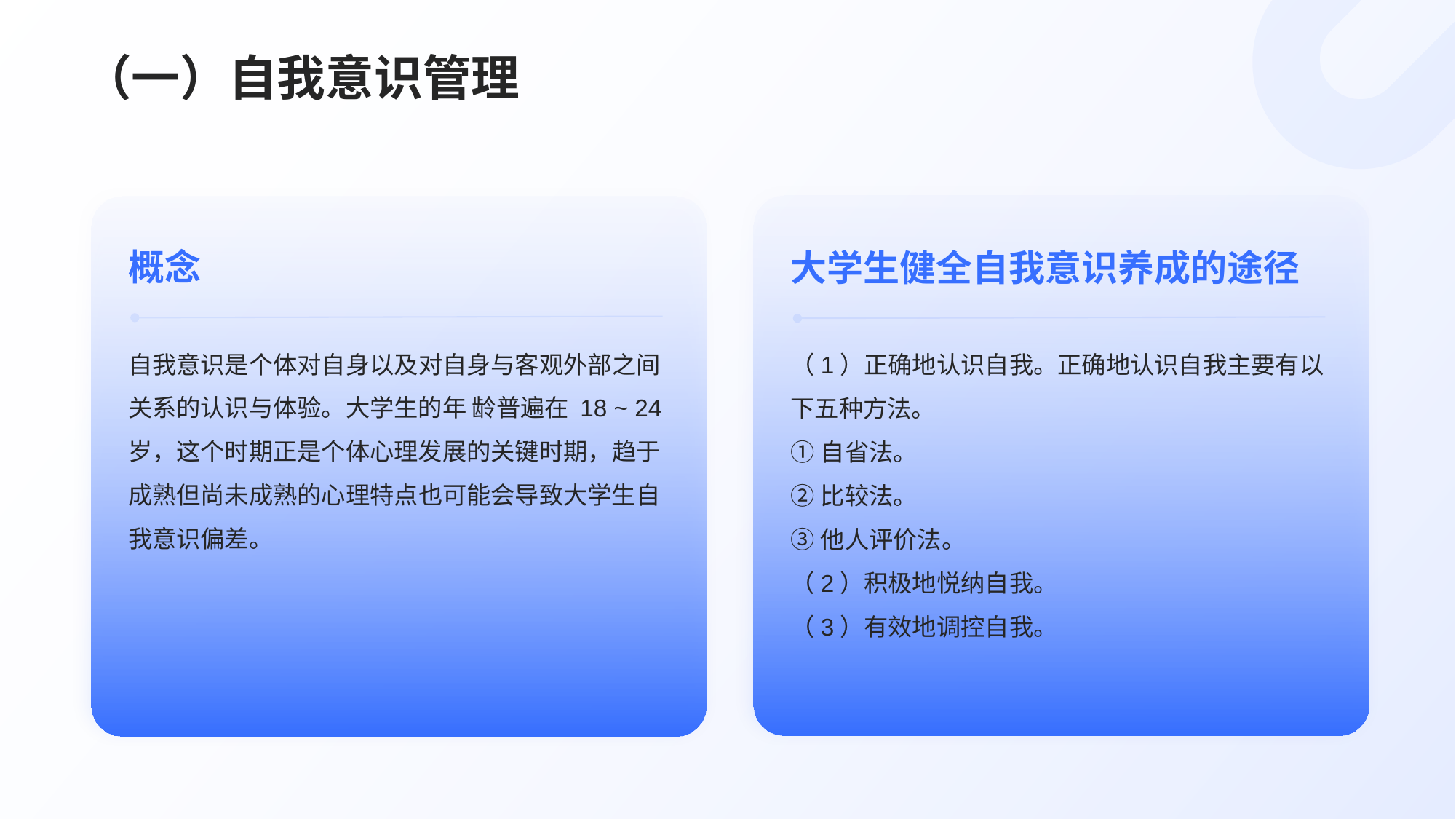

# （一）自我意识管理

概念
大学生健全自我意识养成的途径
自我意识是个体对自身以及对自身与客观外部之间关系的认识与体验。大学生的年 龄普遍在 18 ~ 24岁，这个时期正是个体心理发展的关键时期，趋于成熟但尚未成熟的心理特点也可能会导致大学生自我意识偏差。
（1）正确地认识自我。正确地认识自我主要有以下五种方法。
①自省法。
②比较法。
③他人评价法。
（2）积极地悦纳自我。
（3）有效地调控自我。